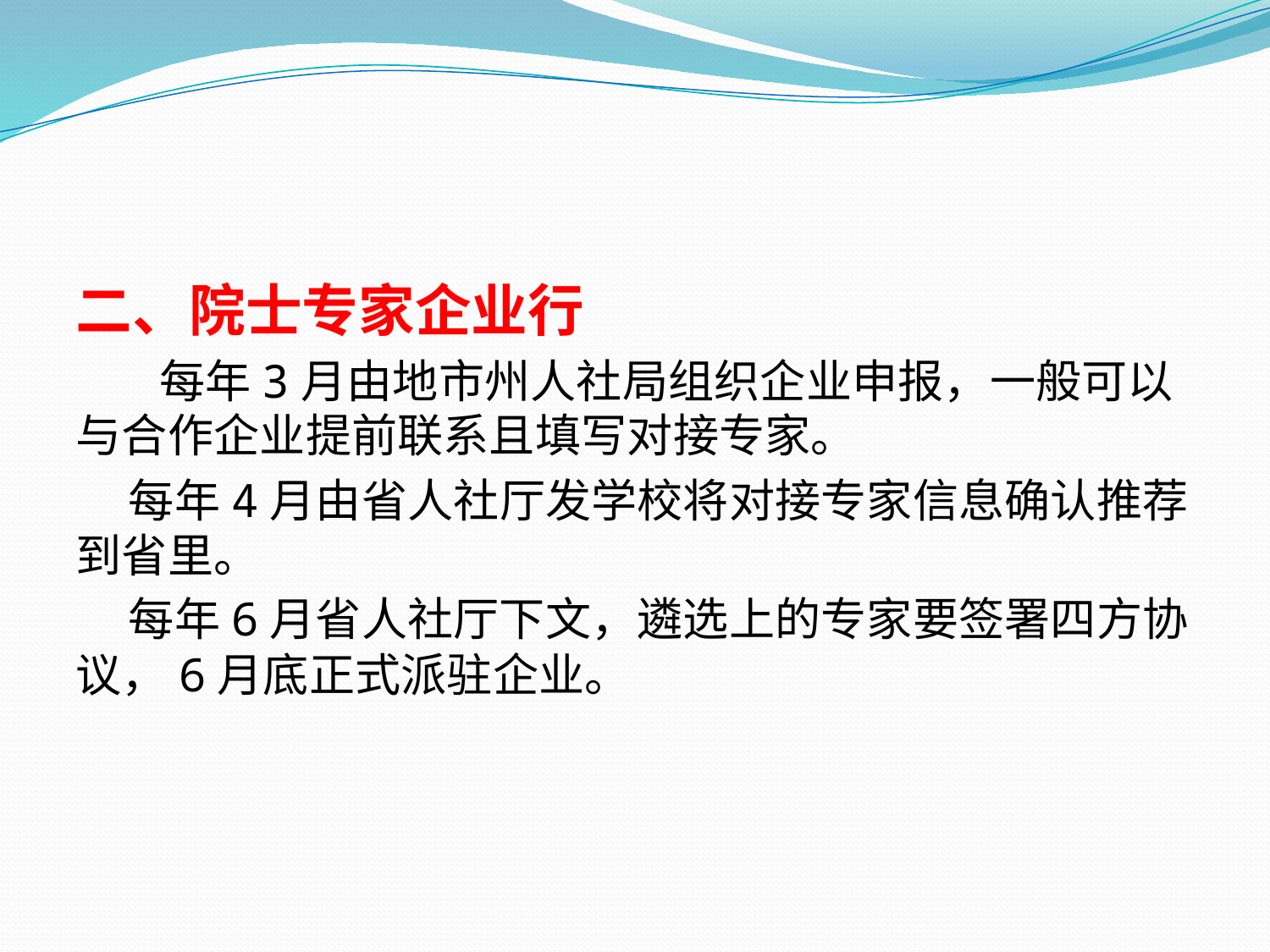

#
二、院士专家企业行
       每年3月由地市州人社局组织企业申报，一般可以与合作企业提前联系且填写对接专家。
    每年4月由省人社厅发学校将对接专家信息确认推荐到省里。
    每年6月省人社厅下文，遴选上的专家要签署四方协议，6月底正式派驻企业。